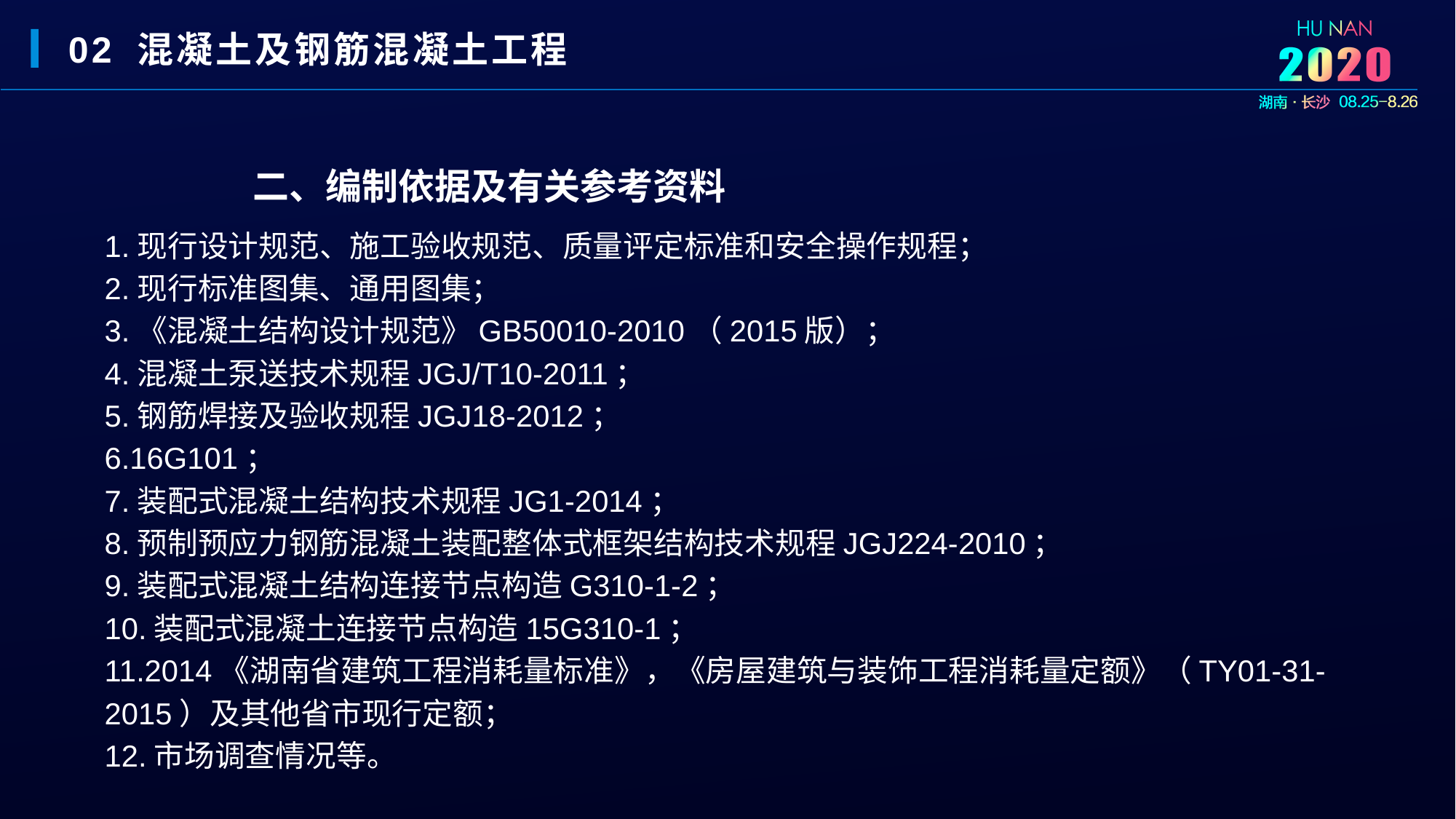

02 混凝土及钢筋混凝土工程
二、编制依据及有关参考资料
1.现行设计规范、施工验收规范、质量评定标准和安全操作规程；
2.现行标准图集、通用图集；
3.《混凝土结构设计规范》GB50010-2010（2015版）；
4.混凝土泵送技术规程JGJ/T10-2011；
5.钢筋焊接及验收规程JGJ18-2012；
6.16G101；
7.装配式混凝土结构技术规程JG1-2014；
8.预制预应力钢筋混凝土装配整体式框架结构技术规程JGJ224-2010；
9.装配式混凝土结构连接节点构造G310-1-2；
10.装配式混凝土连接节点构造15G310-1；
11.2014《湖南省建筑工程消耗量标准》，《房屋建筑与装饰工程消耗量定额》（TY01-31-2015）及其他省市现行定额；
12.市场调查情况等。